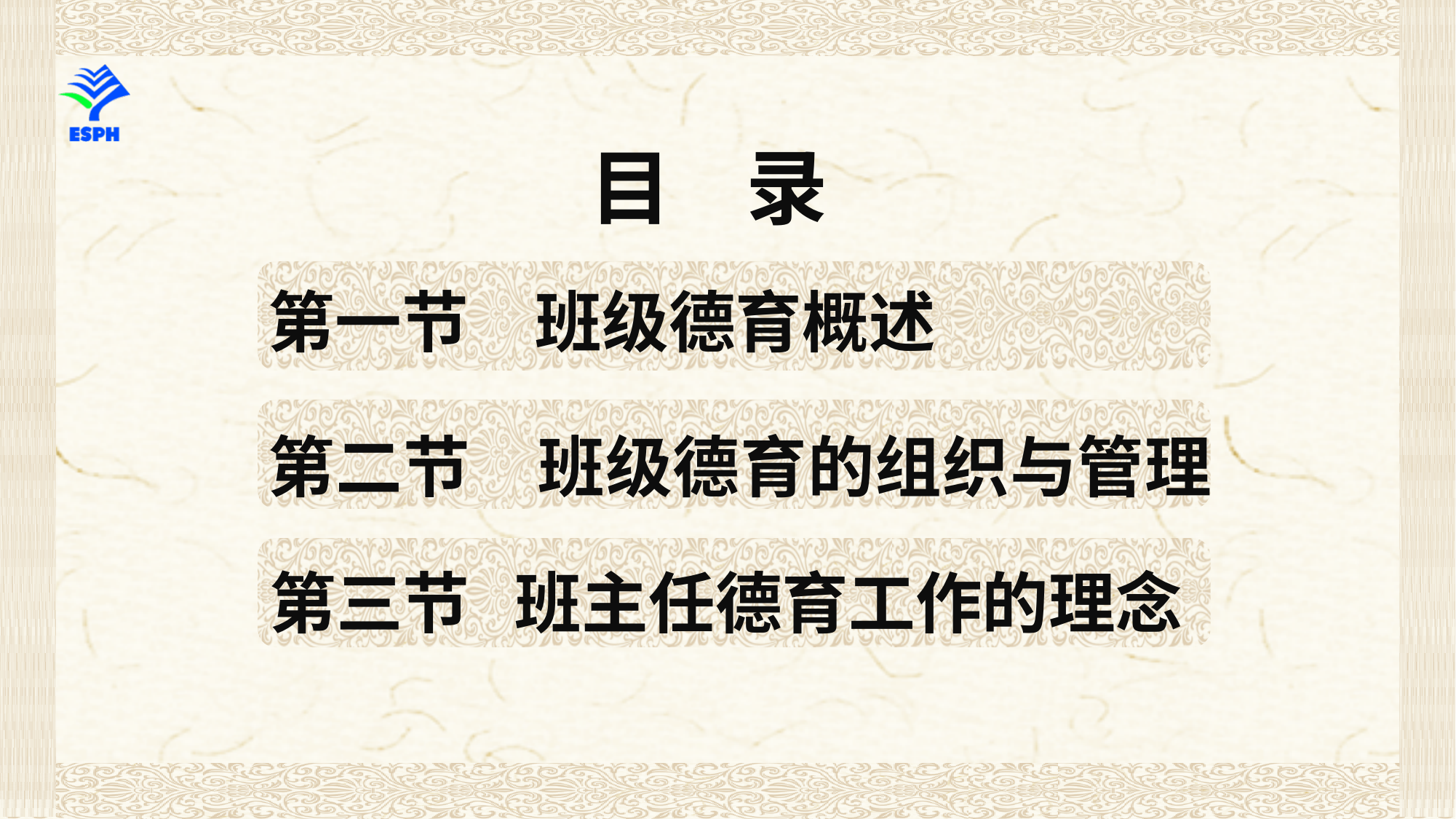

目    录
第一节　班级德育概述

第二节　班级德育的组织与管理

第三节   班主任德育工作的理念